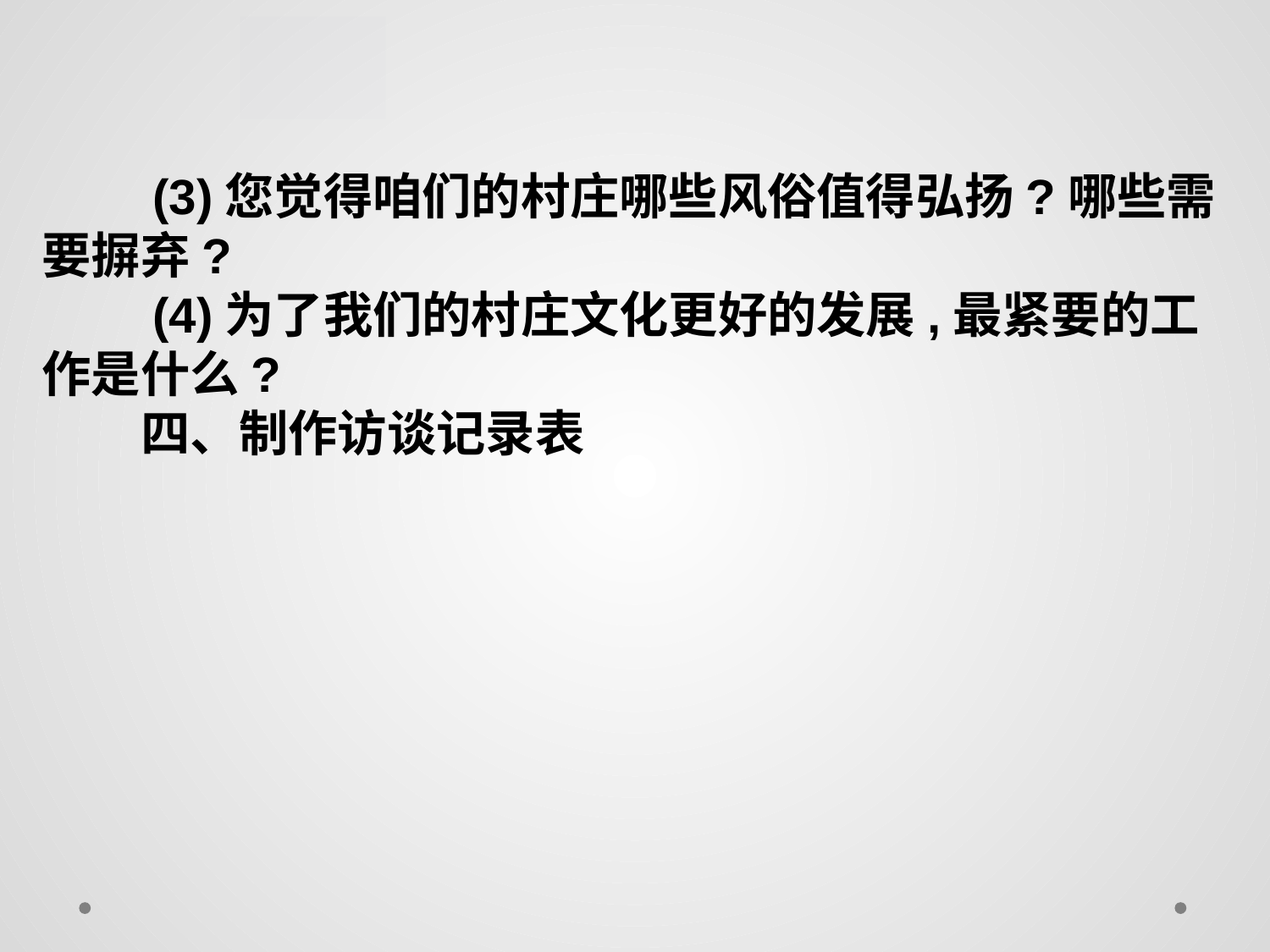

(3)您觉得咱们的村庄哪些风俗值得弘扬?哪些需要摒弃?
　　(4)为了我们的村庄文化更好的发展,最紧要的工作是什么?
　　四、制作访谈记录表